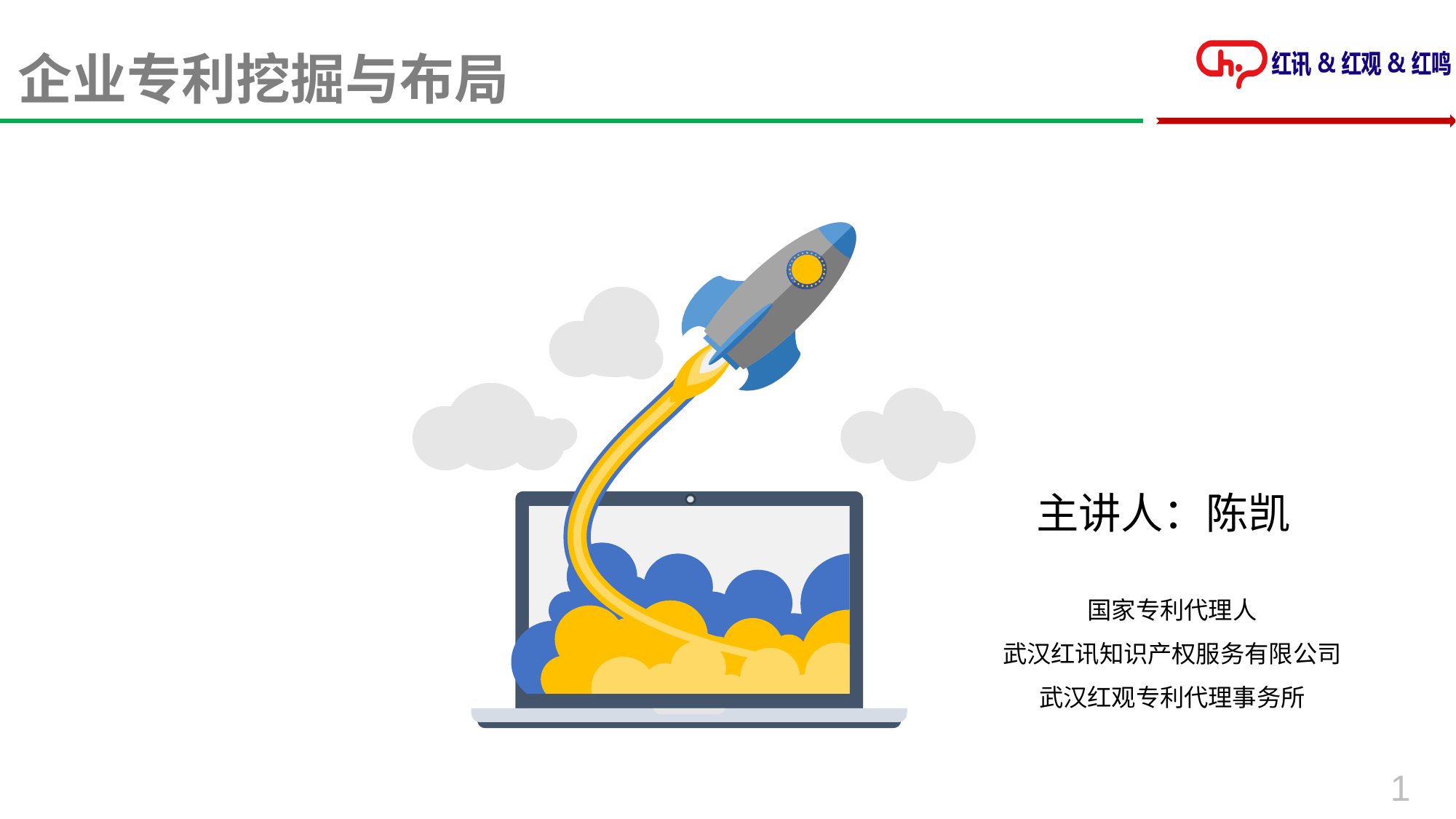

企业专利挖掘与布局

主讲人：陈凯
国家专利代理人
武汉红讯知识产权服务有限公司
武汉红观专利代理事务所
1